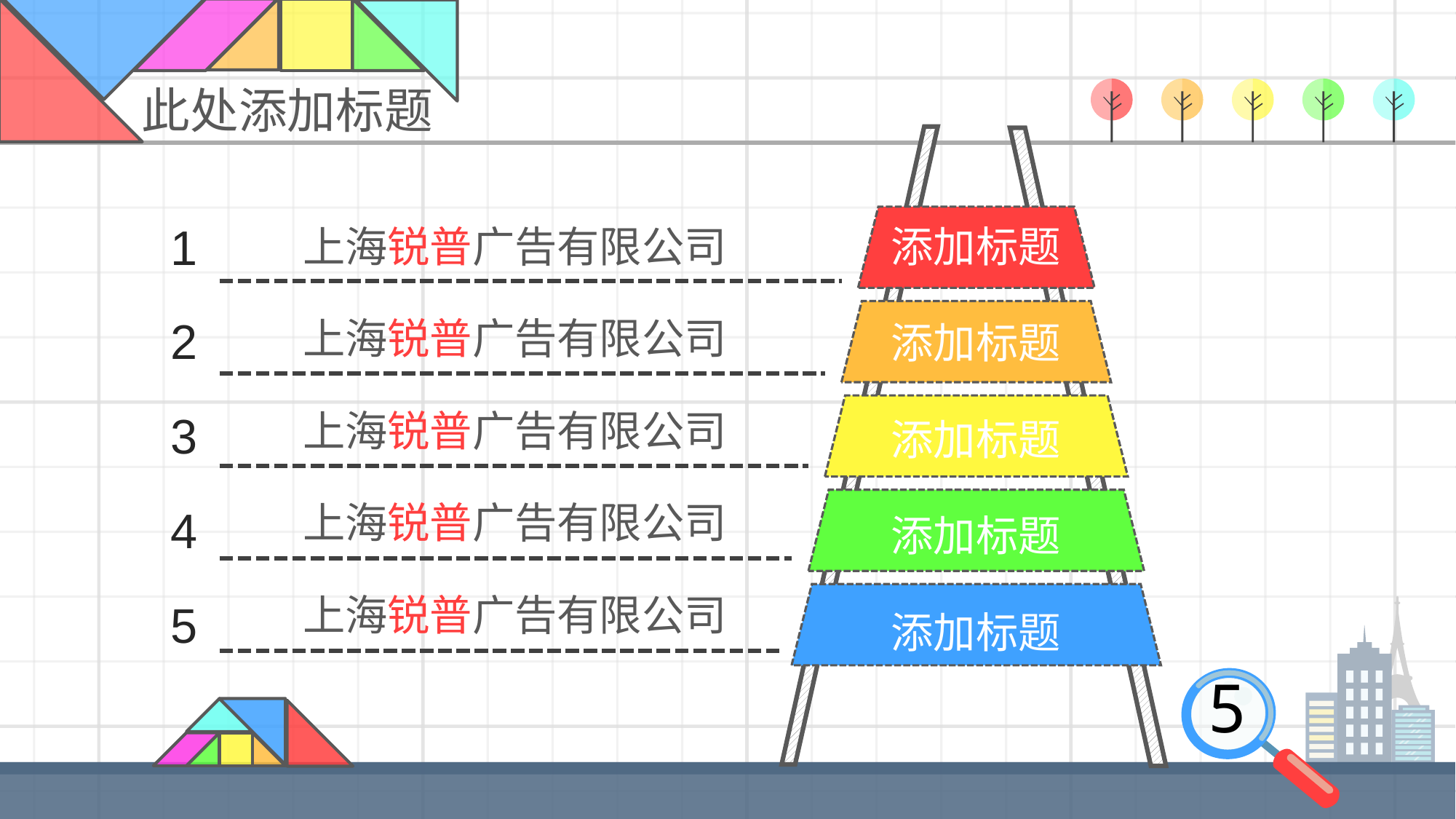

此处添加标题

添加标题
添加标题
添加标题
添加标题
添加标题
1
上海锐普广告有限公司
2
上海锐普广告有限公司
上海锐普广告有限公司
3
上海锐普广告有限公司
4
上海锐普广告有限公司
5
5